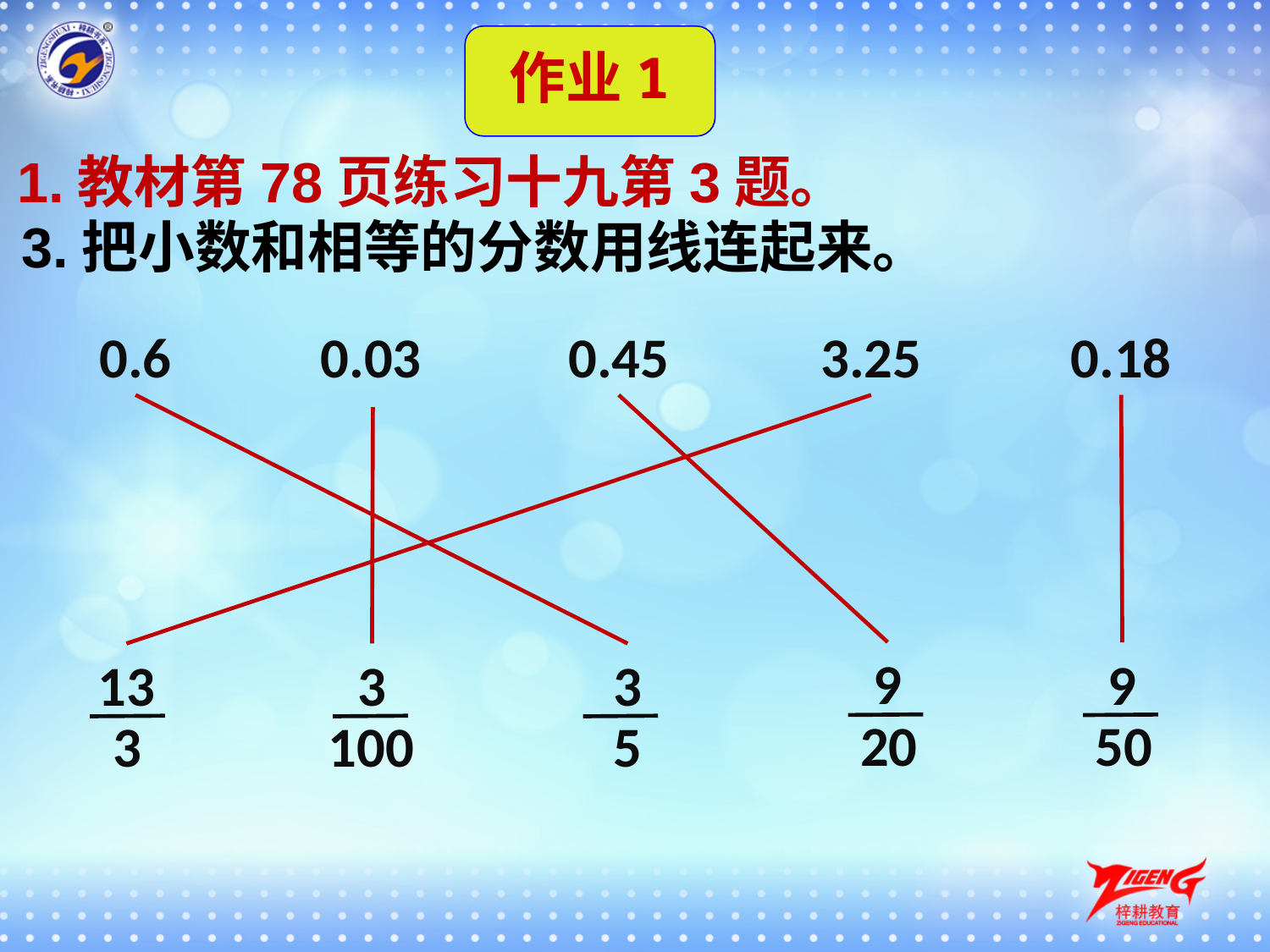

作业1
1.教材第78页练习十九第3题。
3.把小数和相等的分数用线连起来。
0.6
0.03
0.45
3.25
0.18
9
9
13
3
3
20
50
3
100
5